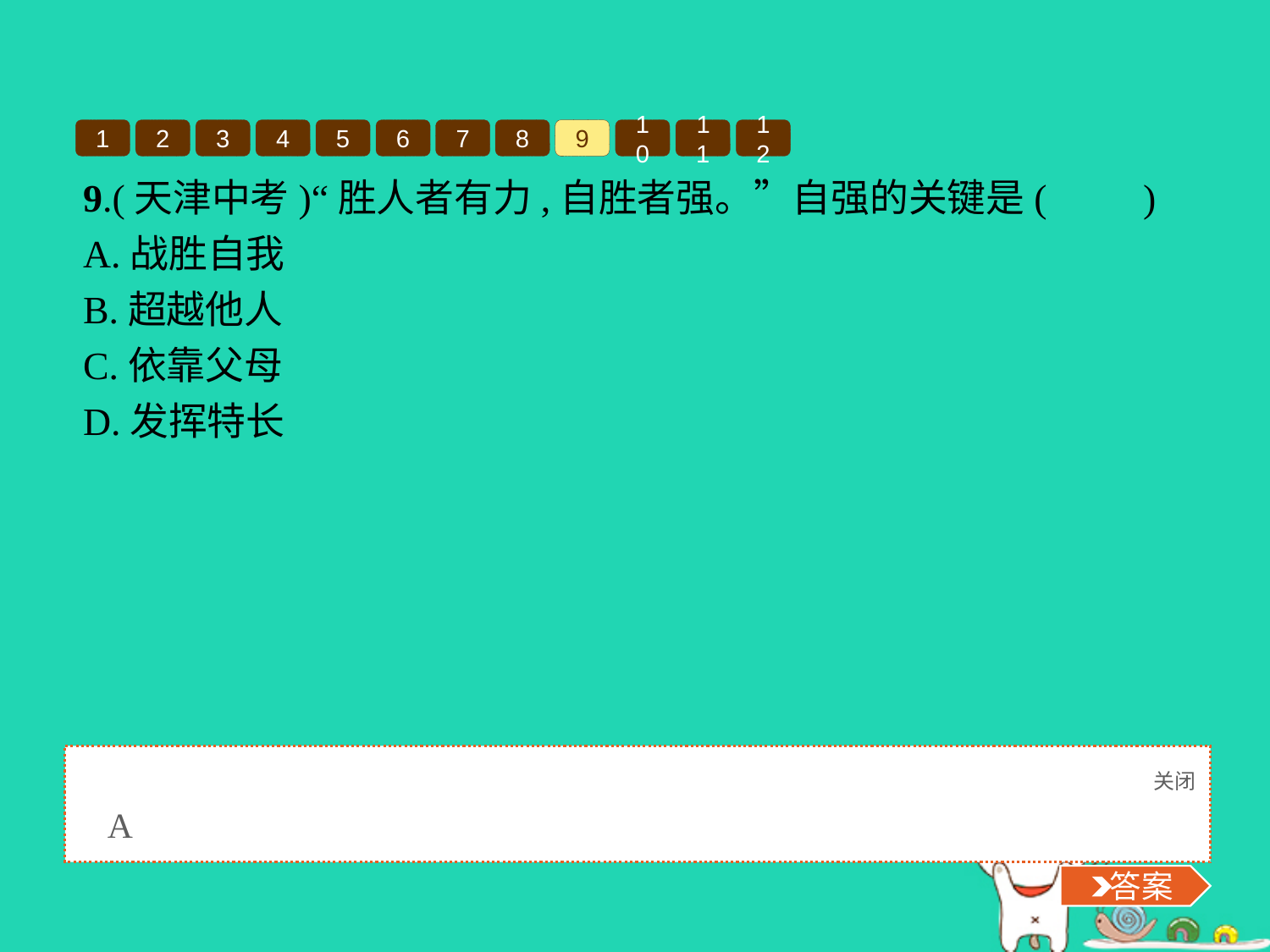

1
2
3
4
5
6
7
8
9
10
11
12
9.(天津中考)“胜人者有力,自胜者强。”自强的关键是(　　)
A.战胜自我
B.超越他人
C.依靠父母
D.发挥特长

关闭
  答案

A
  答案